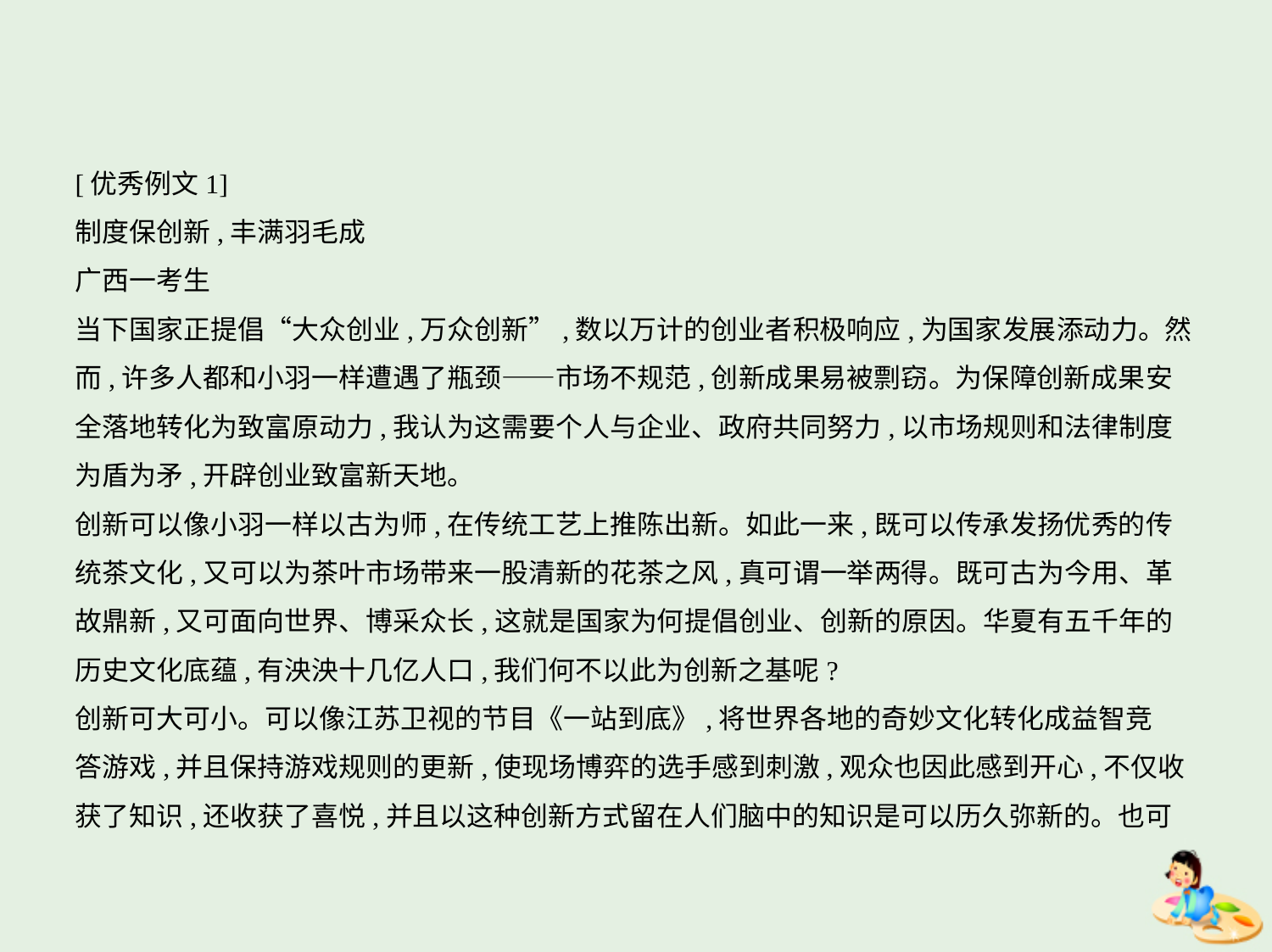

[优秀例文1]
制度保创新,丰满羽毛成
广西一考生
当下国家正提倡“大众创业,万众创新”,数以万计的创业者积极响应,为国家发展添动力。然
而,许多人都和小羽一样遭遇了瓶颈——市场不规范,创新成果易被剽窃。为保障创新成果安
全落地转化为致富原动力,我认为这需要个人与企业、政府共同努力,以市场规则和法律制度
为盾为矛,开辟创业致富新天地。
创新可以像小羽一样以古为师,在传统工艺上推陈出新。如此一来,既可以传承发扬优秀的传
统茶文化,又可以为茶叶市场带来一股清新的花茶之风,真可谓一举两得。既可古为今用、革
故鼎新,又可面向世界、博采众长,这就是国家为何提倡创业、创新的原因。华夏有五千年的
历史文化底蕴,有泱泱十几亿人口,我们何不以此为创新之基呢?
创新可大可小。可以像江苏卫视的节目《一站到底》,将世界各地的奇妙文化转化成益智竞
答游戏,并且保持游戏规则的更新,使现场博弈的选手感到刺激,观众也因此感到开心,不仅收
获了知识,还收获了喜悦,并且以这种创新方式留在人们脑中的知识是可以历久弥新的。也可